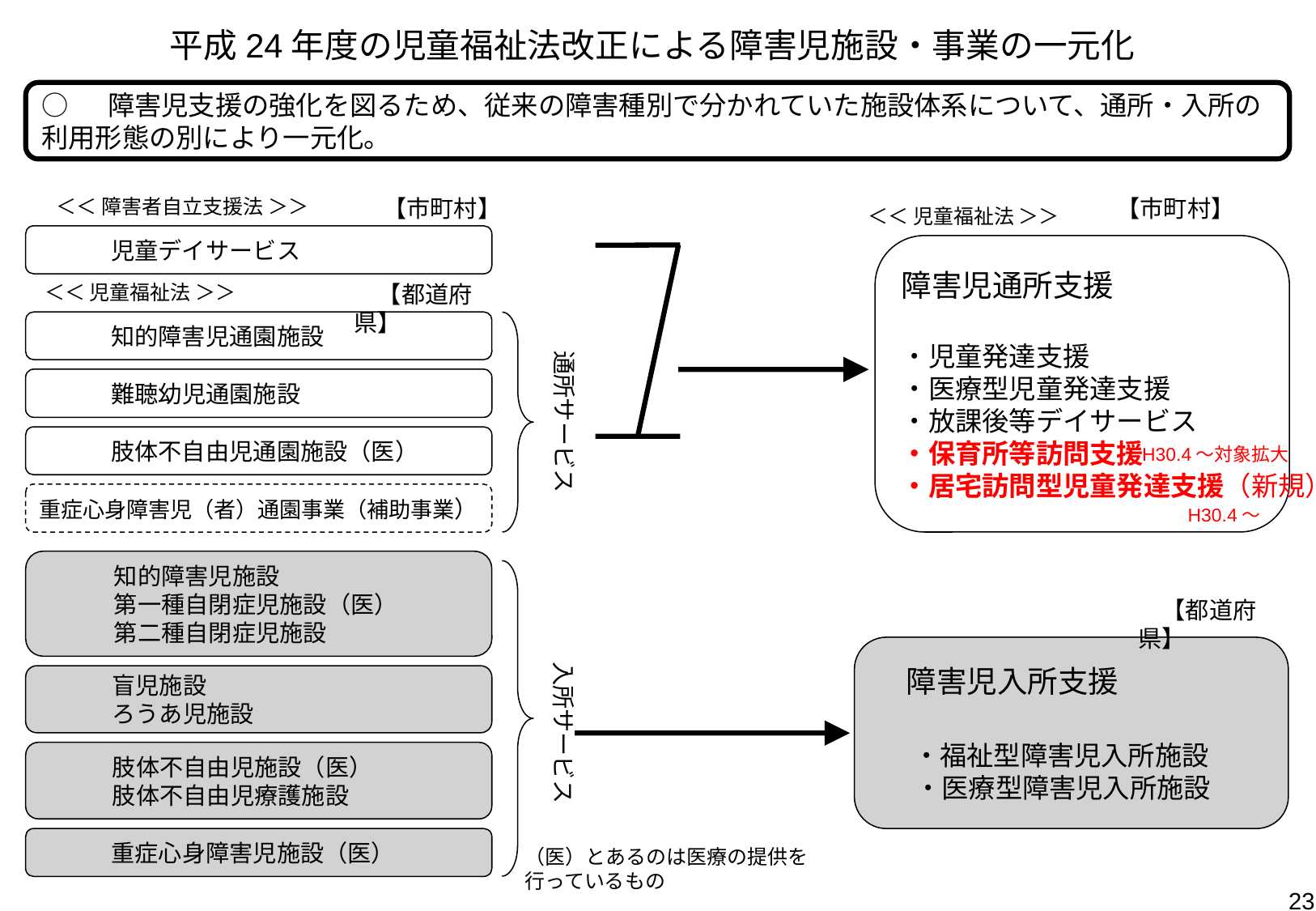

平成24年度の児童福祉法改正による障害児施設・事業の一元化
○　 障害児支援の強化を図るため、従来の障害種別で分かれていた施設体系について、通所・入所の利用形態の別により一元化。
【市町村】
【市町村】
＜＜ 障害者自立支援法 ＞＞
＜＜ 児童福祉法 ＞＞
　　　児童デイサービス
障害児通所支援

・児童発達支援
・医療型児童発達支援
・放課後等デイサービス
・保育所等訪問支援
・居宅訪問型児童発達支援（新規）

　【都道府県】
＜＜ 児童福祉法 ＞＞
通所サービス
　　　知的障害児通園施設

　　　難聴幼児通園施設

　　　肢体不自由児通園施設（医）

H30.4～対象拡大
重症心身障害児（者）通園事業（補助事業）
H30.4～
　　　知的障害児施設
　　　第一種自閉症児施設（医）
　　　第二種自閉症児施設

　【都道府県】
入所サービス
　障害児入所支援

　 ・福祉型障害児入所施設
　  ・医療型障害児入所施設
　　　盲児施設
　　　ろうあ児施設

　　　肢体不自由児施設（医）
　　　肢体不自由児療護施設
　　　重症心身障害児施設（医）
（医）とあるのは医療の提供を行っているもの
23